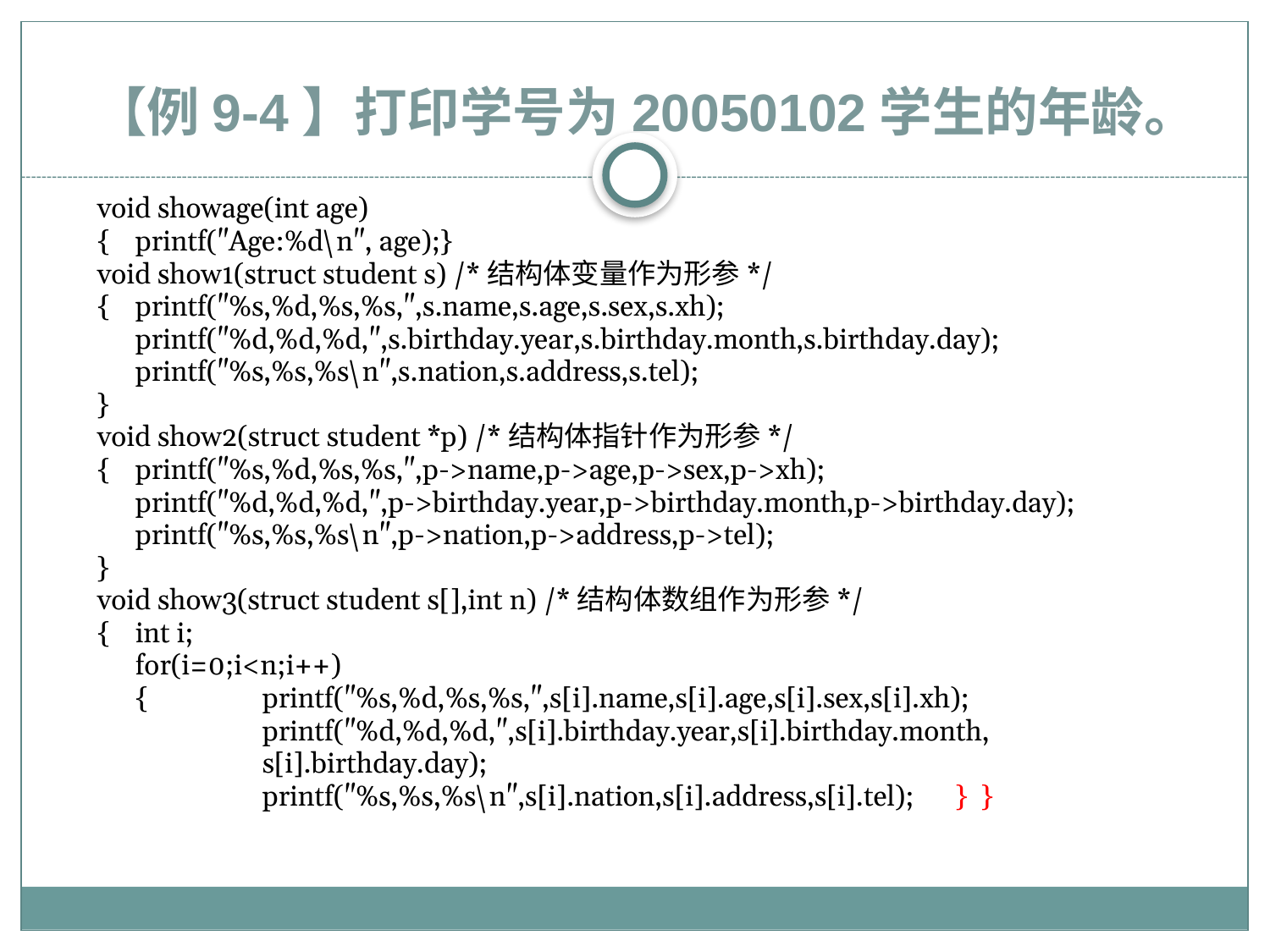

# 【例9-4】打印学号为20050102学生的年龄。
void showage(int age)
{	printf("Age:%d\n", age);}
void show1(struct student s) /*结构体变量作为形参*/
{	printf("%s,%d,%s,%s,",s.name,s.age,s.sex,s.xh);
	printf("%d,%d,%d,",s.birthday.year,s.birthday.month,s.birthday.day);
	printf("%s,%s,%s\n",s.nation,s.address,s.tel);
}
void show2(struct student *p) /*结构体指针作为形参*/
{	printf("%s,%d,%s,%s,",p->name,p->age,p->sex,p->xh);
	printf("%d,%d,%d,",p->birthday.year,p->birthday.month,p->birthday.day);
	printf("%s,%s,%s\n",p->nation,p->address,p->tel);
}
void show3(struct student s[],int n) /*结构体数组作为形参*/
{	int i;
	for(i=0;i<n;i++)
	{	printf("%s,%d,%s,%s,",s[i].name,s[i].age,s[i].sex,s[i].xh);
		printf("%d,%d,%d,",s[i].birthday.year,s[i].birthday.month,
		s[i].birthday.day);
		printf("%s,%s,%s\n",s[i].nation,s[i].address,s[i].tel);      }  }